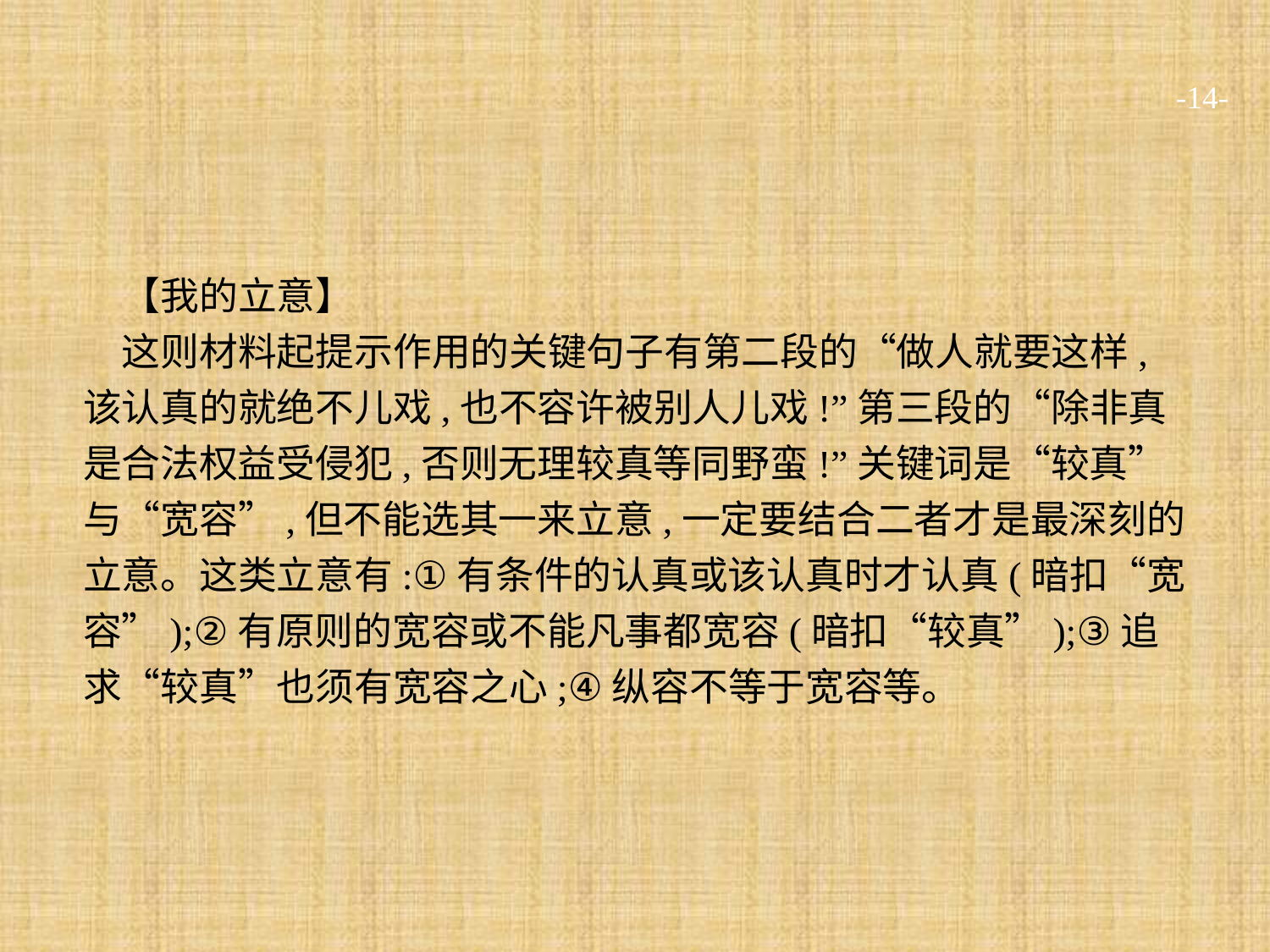

-14-
【我的立意】
这则材料起提示作用的关键句子有第二段的“做人就要这样,该认真的就绝不儿戏,也不容许被别人儿戏!”第三段的“除非真是合法权益受侵犯,否则无理较真等同野蛮!”关键词是“较真”与“宽容”,但不能选其一来立意,一定要结合二者才是最深刻的立意。这类立意有:①有条件的认真或该认真时才认真(暗扣“宽容”);②有原则的宽容或不能凡事都宽容(暗扣“较真”);③追求“较真”也须有宽容之心;④纵容不等于宽容等。